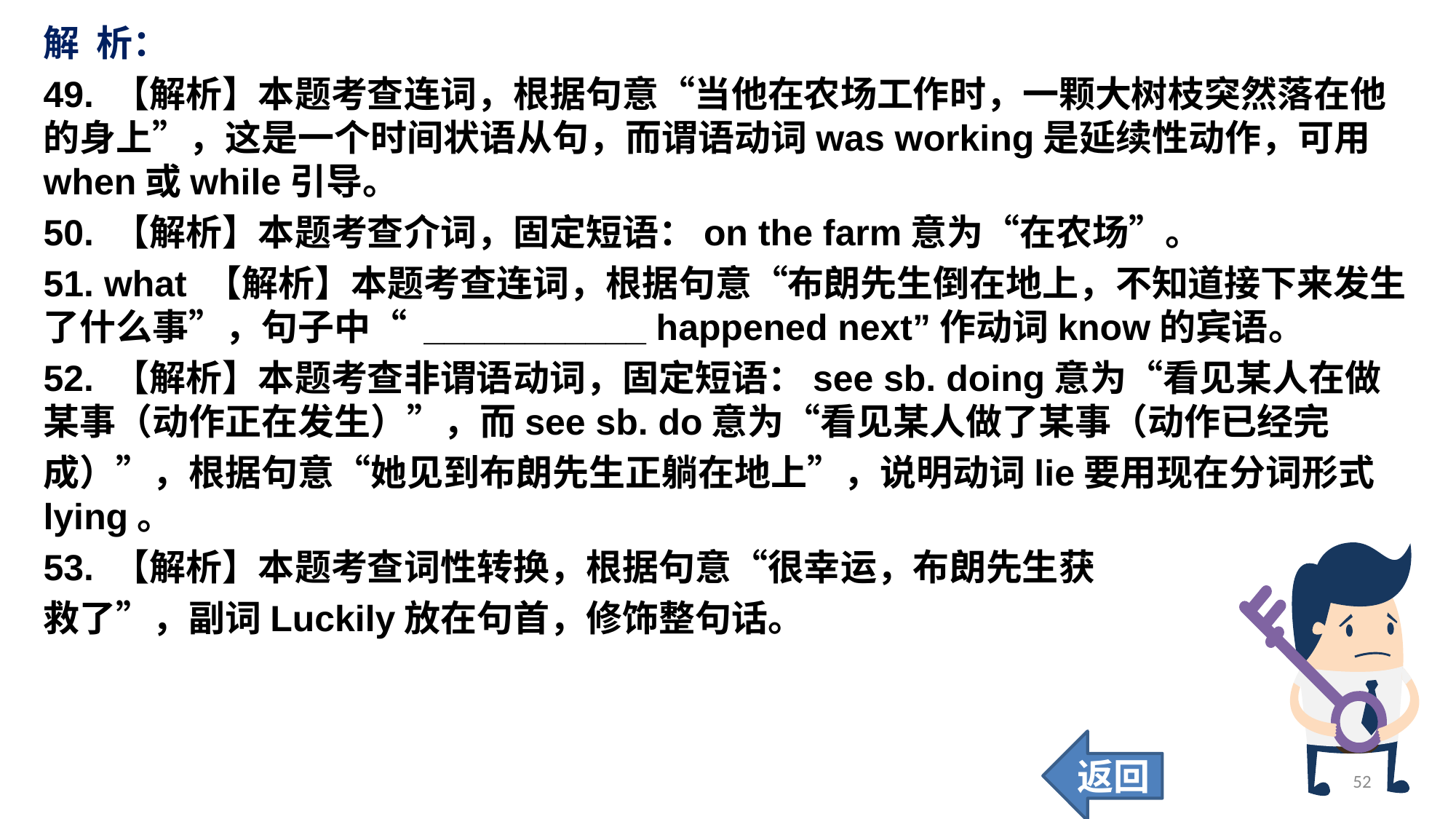

解  析：
49. 【解析】本题考查连词，根据句意“当他在农场工作时，一颗大树枝突然落在他的身上”，这是一个时间状语从句，而谓语动词was working是延续性动作，可用when或while引导。
50. 【解析】本题考查介词，固定短语：on the farm意为“在农场”。
51. what 【解析】本题考查连词，根据句意“布朗先生倒在地上，不知道接下来发生了什么事”，句子中“ ___________ happened next”作动词know的宾语。
52. 【解析】本题考查非谓语动词，固定短语：see sb. doing意为“看见某人在做某事（动作正在发生）”，而see sb. do意为“看见某人做了某事（动作已经完
成）”，根据句意“她见到布朗先生正躺在地上”，说明动词lie要用现在分词形式lying。
53. 【解析】本题考查词性转换，根据句意“很幸运，布朗先生获
救了”，副词Luckily放在句首，修饰整句话。

返回
52